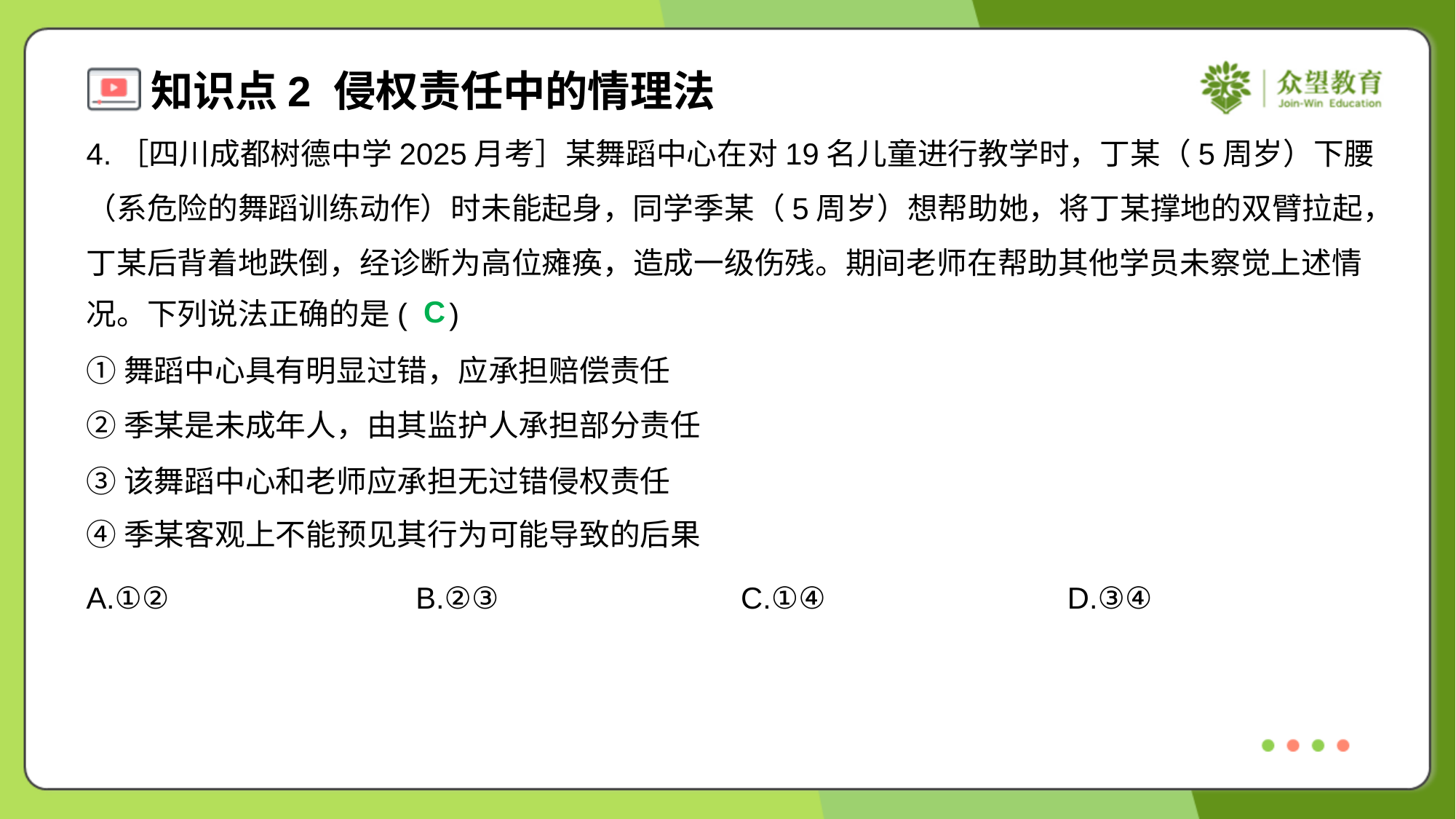

4.［四川成都树德中学2025月考］某舞蹈中心在对19名儿童进行教学时，丁某（5周岁）下腰
（系危险的舞蹈训练动作）时未能起身，同学季某（5周岁）想帮助她，将丁某撑地的双臂拉起，
丁某后背着地跌倒，经诊断为高位瘫痪，造成一级伤残。期间老师在帮助其他学员未察觉上述情
况。下列说法正确的是(     )
C
①舞蹈中心具有明显过错，应承担赔偿责任
②季某是未成年人，由其监护人承担部分责任
③该舞蹈中心和老师应承担无过错侵权责任
④季某客观上不能预见其行为可能导致的后果
A.①②	B.②③	C.①④	D.③④